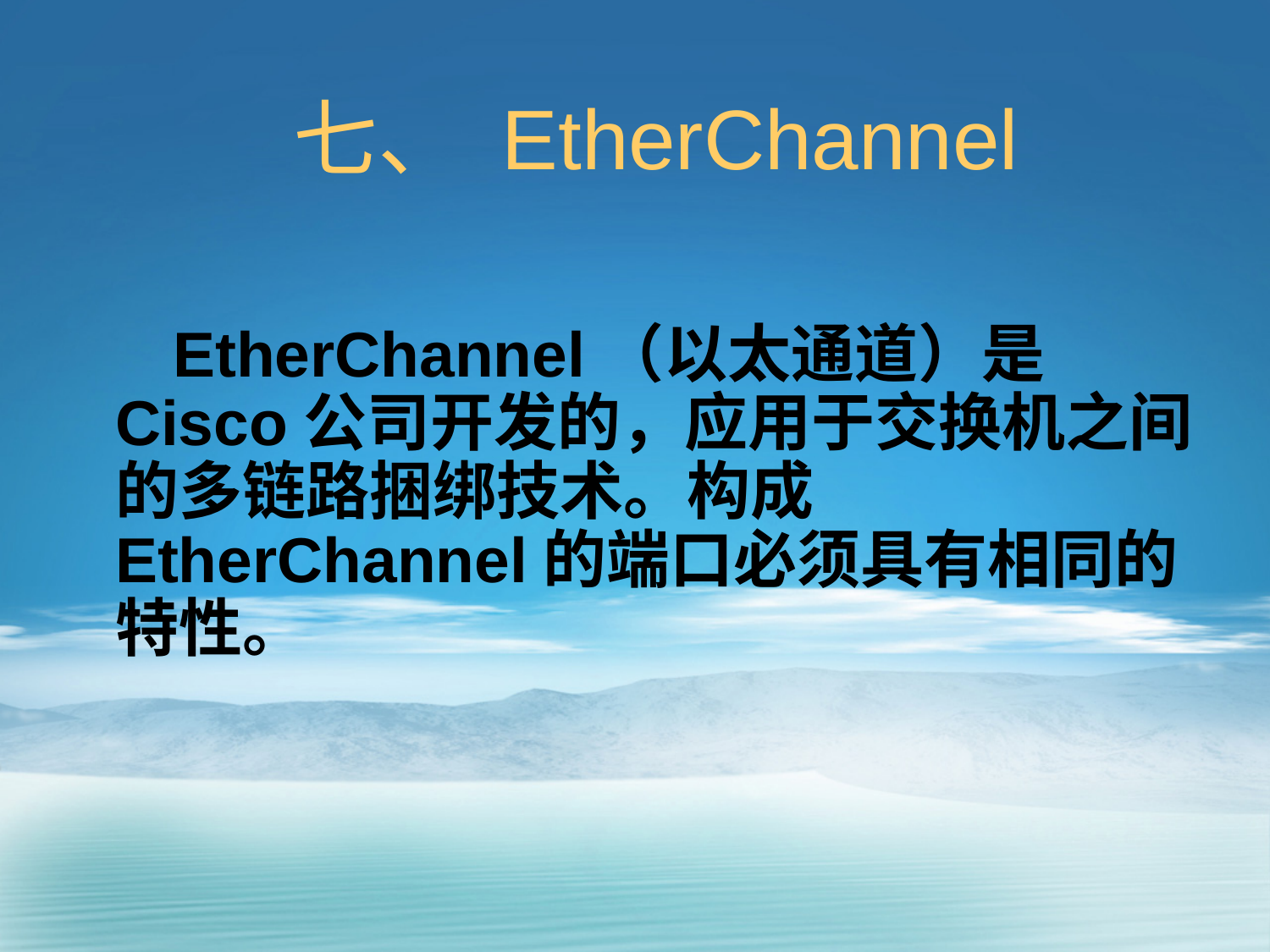

# 七、 EtherChannel
      EtherChannel（以太通道）是Cisco公司开发的，应用于交换机之间的多链路捆绑技术。构成EtherChannel的端口必须具有相同的特性。